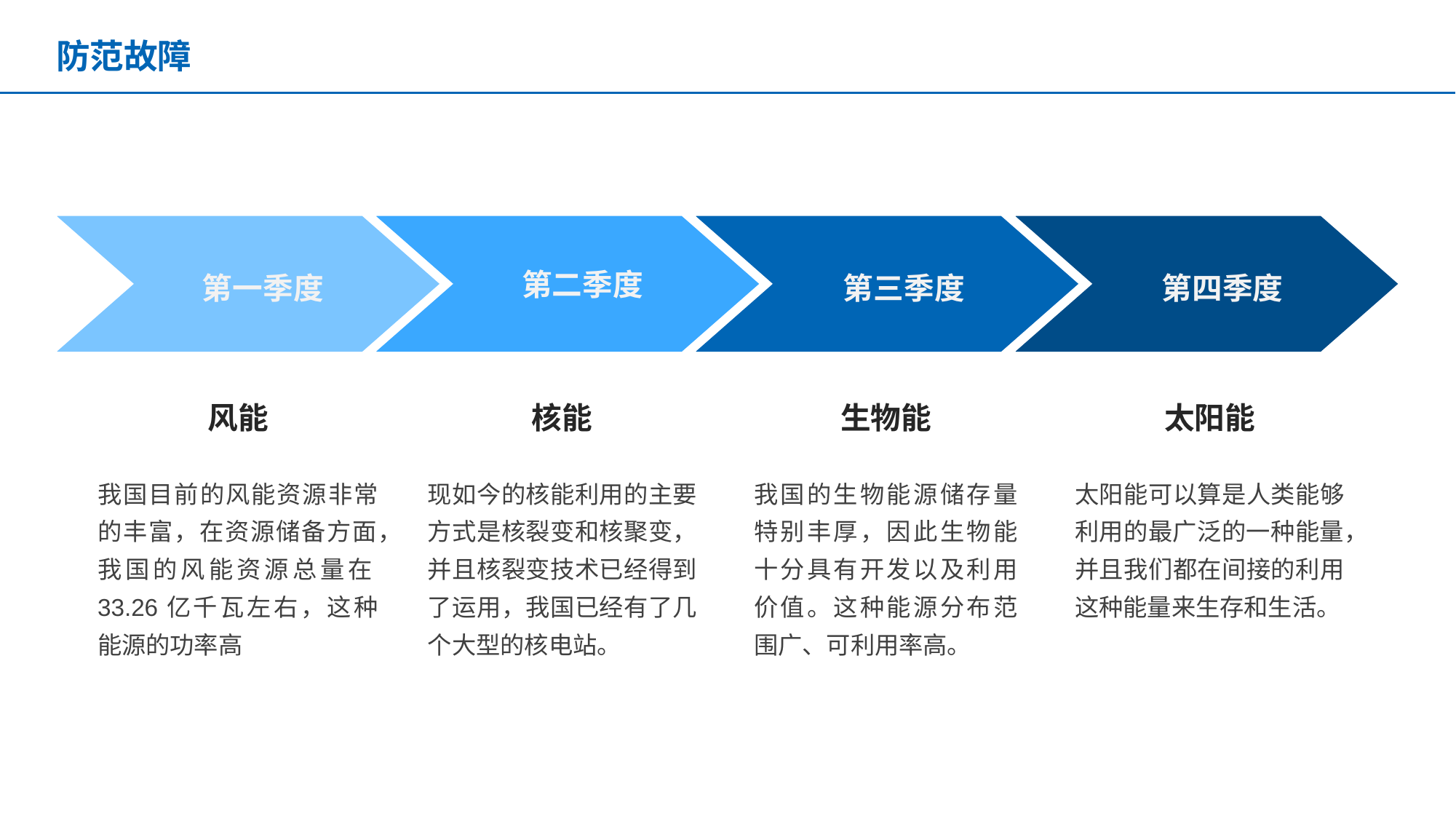

# 防范故障

第一季度

第二季度

第三季度

第四季度
风能
核能
生物能
太阳能
我国目前的风能资源非常的丰富，在资源储备方面，我国的风能资源总量在33.26亿千瓦左右，这种能源的功率高
现如今的核能利用的主要方式是核裂变和核聚变，并且核裂变技术已经得到了运用，我国已经有了几个大型的核电站。
我国的生物能源储存量特别丰厚，因此生物能十分具有开发以及利用价值。这种能源分布范围广、可利用率高。
太阳能可以算是人类能够利用的最广泛的一种能量，并且我们都在间接的利用这种能量来生存和生活。